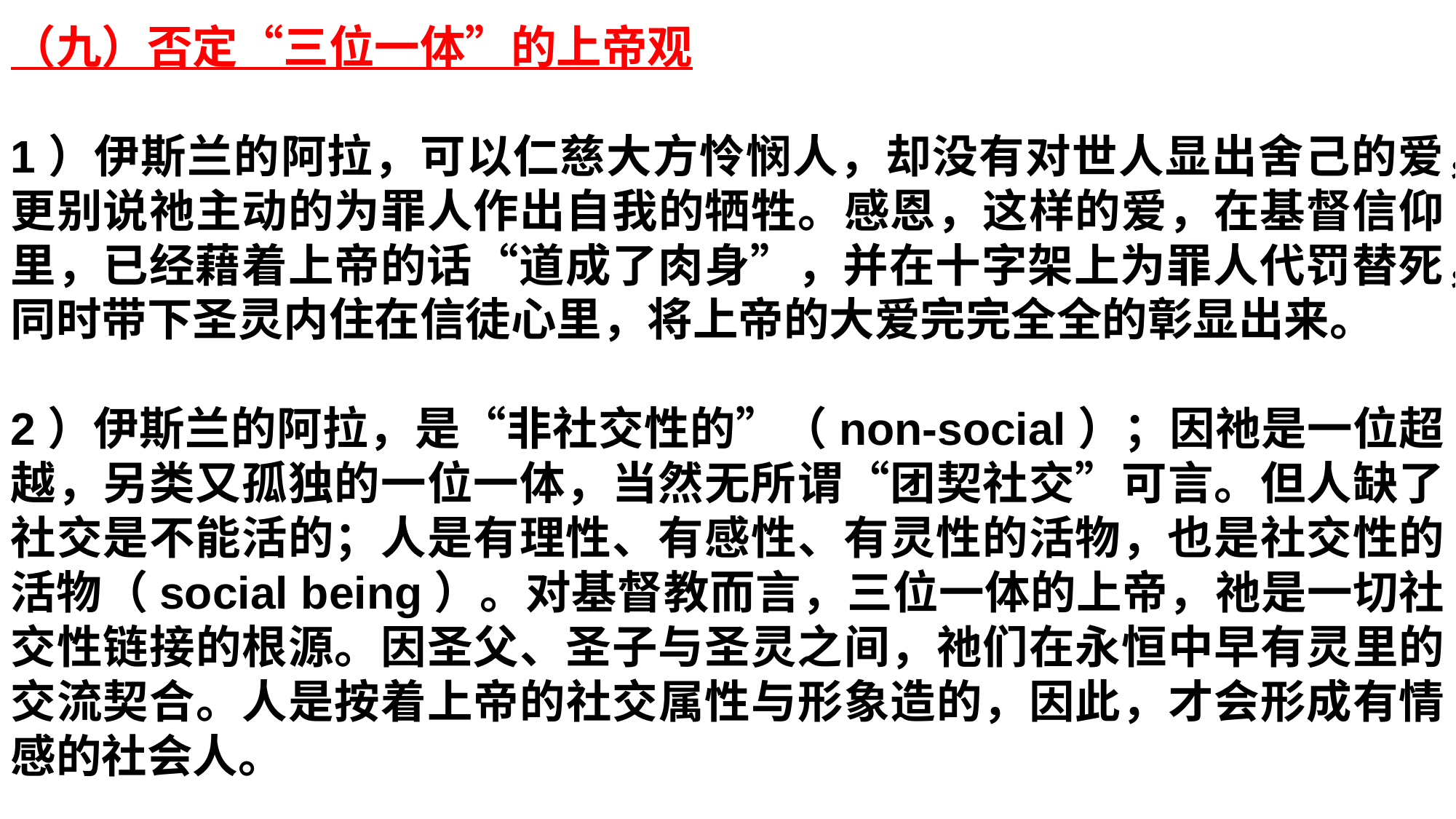

（九）否定“三位一体”的上帝观

1）伊斯兰的阿拉，可以仁慈大方怜悯人，却没有对世人显出舍己的爱，更别说祂主动的为罪人作出自我的牺牲。感恩，这样的爱，在基督信仰里，已经藉着上帝的话“道成了肉身”，并在十字架上为罪人代罚替死，同时带下圣灵内住在信徒心里，将上帝的大爱完完全全的彰显出来。

2）伊斯兰的阿拉，是“非社交性的”（non-social）；因祂是一位超越，另类又孤独的一位一体，当然无所谓“团契社交”可言。但人缺了社交是不能活的；人是有理性、有感性、有灵性的活物，也是社交性的活物（social being）。对基督教而言，三位一体的上帝，祂是一切社交性链接的根源。因圣父、圣子与圣灵之间，祂们在永恒中早有灵里的交流契合。人是按着上帝的社交属性与形象造的，因此，才会形成有情感的社会人。